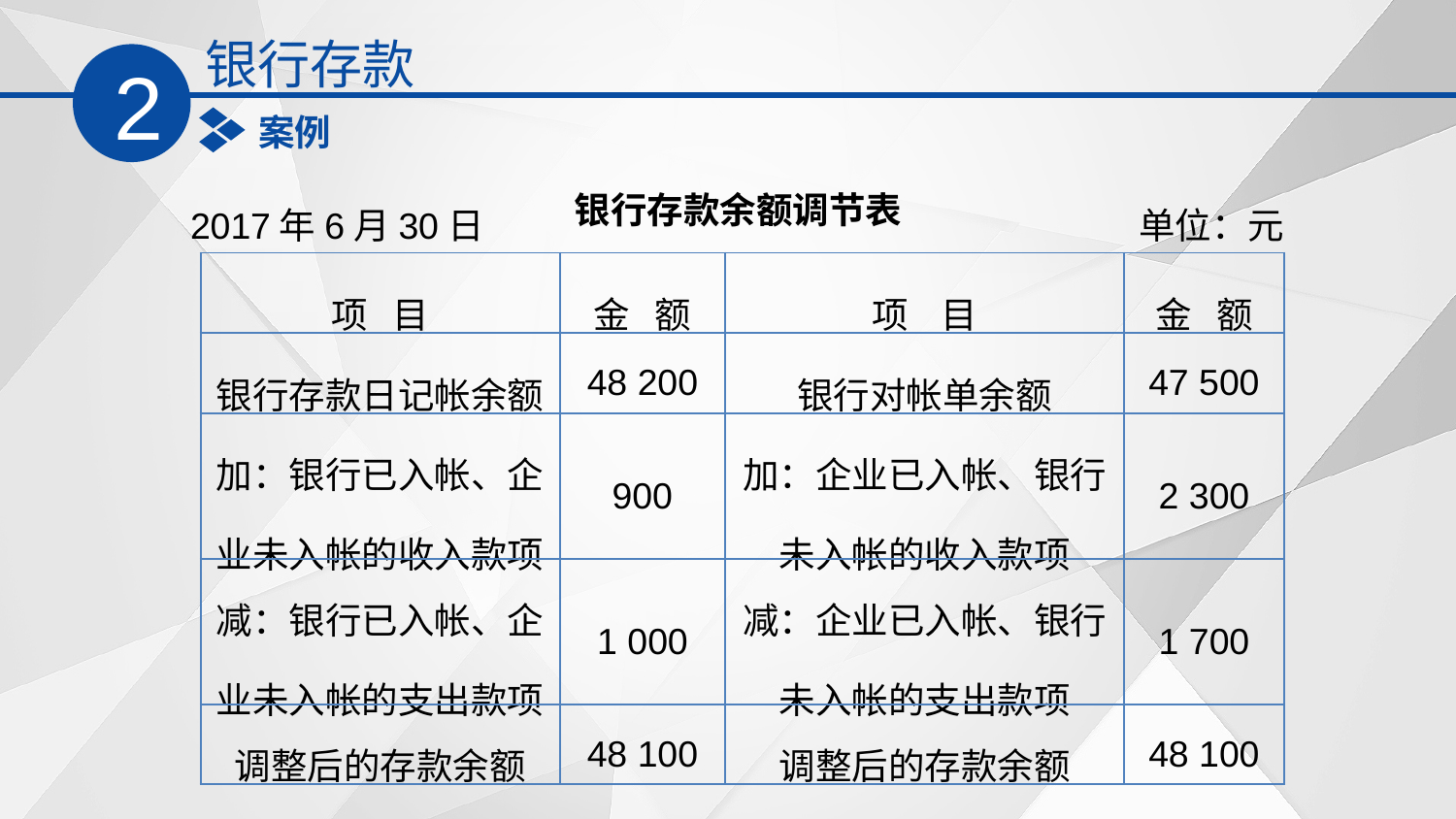

银行存款
2

案例

银行存款余额调节表
2017年6月30日
单位：元
| 项 目 | 金 额 | 项 目 | 金 额 |
| --- | --- | --- | --- |
| 银行存款日记帐余额 | 48 200 | 银行对帐单余额 | 47 500 |
| 加：银行已入帐、企业未入帐的收入款项 | 900 | 加：企业已入帐、银行未入帐的收入款项 | 2 300 |
| 减：银行已入帐、企业未入帐的支出款项 | 1 000 | 减：企业已入帐、银行未入帐的支出款项 | 1 700 |
| 调整后的存款余额 | 48 100 | 调整后的存款余额 | 48 100 |